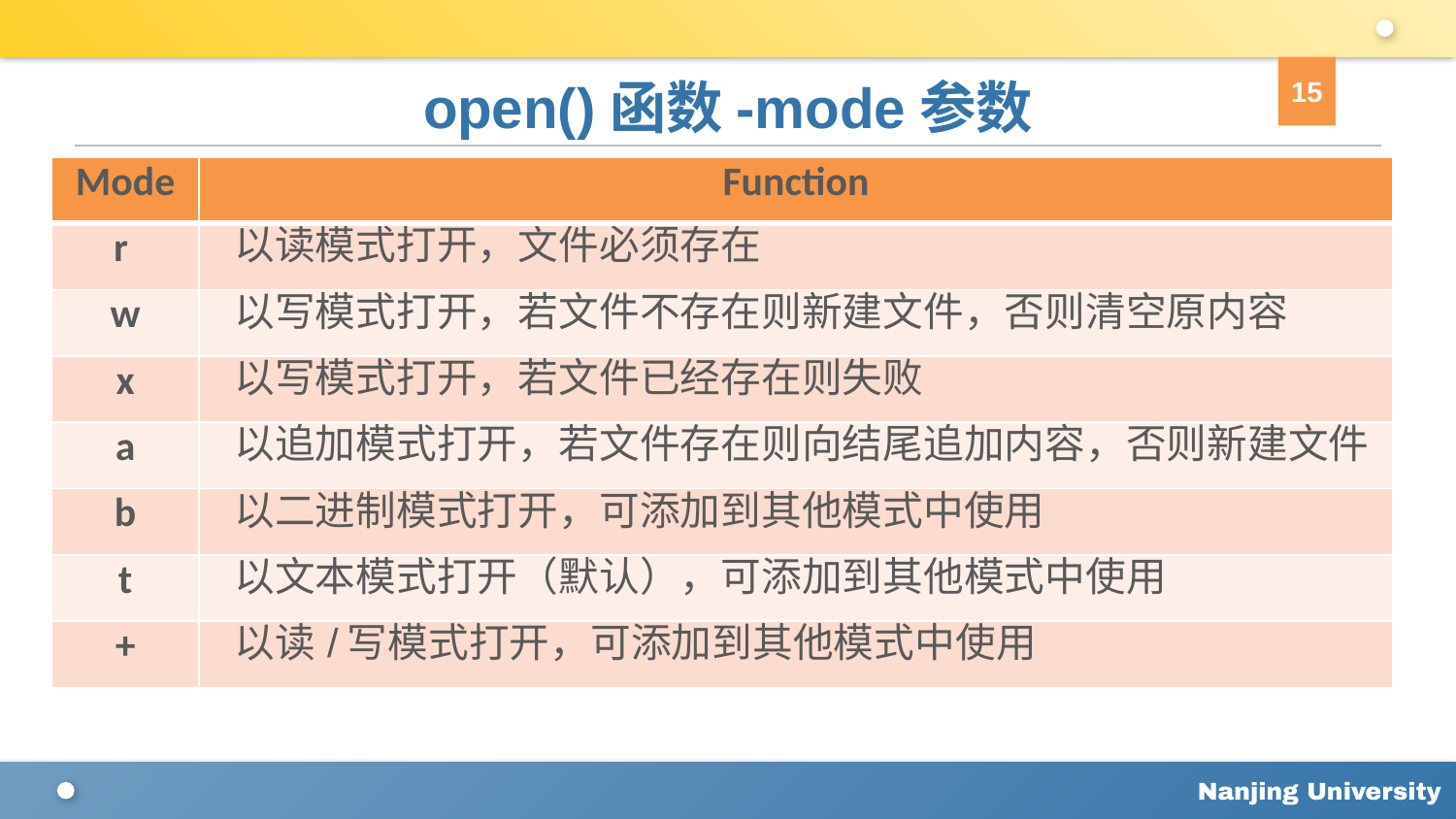

15
# open()函数-mode参数
| Mode | Function |
| --- | --- |
| r | 以读模式打开，文件必须存在 |
| w | 以写模式打开，若文件不存在则新建文件，否则清空原内容 |
| x | 以写模式打开，若文件已经存在则失败 |
| a | 以追加模式打开，若文件存在则向结尾追加内容，否则新建文件 |
| b | 以二进制模式打开，可添加到其他模式中使用 |
| t | 以文本模式打开（默认），可添加到其他模式中使用 |
| + | 以读/写模式打开，可添加到其他模式中使用 |